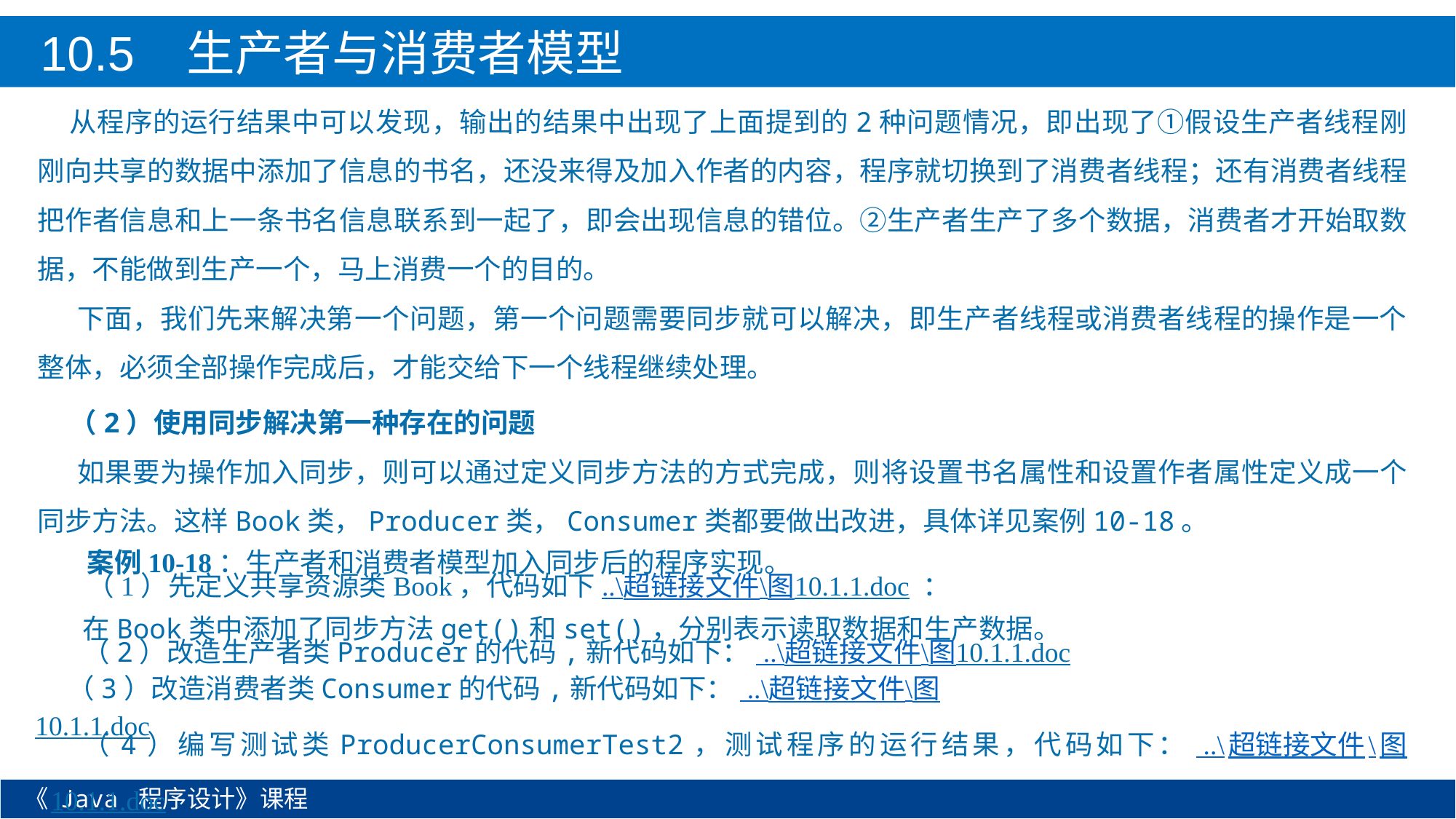

10.5   生产者与消费者模型
从程序的运行结果中可以发现，输出的结果中出现了上面提到的2种问题情况，即出现了①假设生产者线程刚刚向共享的数据中添加了信息的书名，还没来得及加入作者的内容，程序就切换到了消费者线程；还有消费者线程把作者信息和上一条书名信息联系到一起了，即会出现信息的错位。②生产者生产了多个数据，消费者才开始取数据，不能做到生产一个，马上消费一个的目的。
下面，我们先来解决第一个问题，第一个问题需要同步就可以解决，即生产者线程或消费者线程的操作是一个整体，必须全部操作完成后，才能交给下一个线程继续处理。
（2）使用同步解决第一种存在的问题
如果要为操作加入同步，则可以通过定义同步方法的方式完成，则将设置书名属性和设置作者属性定义成一个同步方法。这样Book类，Producer类，Consumer类都要做出改进，具体详见案例10-18。
案例10-18：生产者和消费者模型加入同步后的程序实现。
（1）先定义共享资源类Book，代码如下..\超链接文件\图10.1.1.doc ：
在Book类中添加了同步方法get()和set()，分别表示读取数据和生产数据。
（2）改造生产者类Producer的代码,新代码如下： ..\超链接文件\图10.1.1.doc
（3）改造消费者类Consumer的代码,新代码如下： ..\超链接文件\图10.1.1.doc
（4）编写测试类ProducerConsumerTest2，测试程序的运行结果，代码如下： ..\超链接文件\图10.1.1.doc
《 Java 程序设计》课程